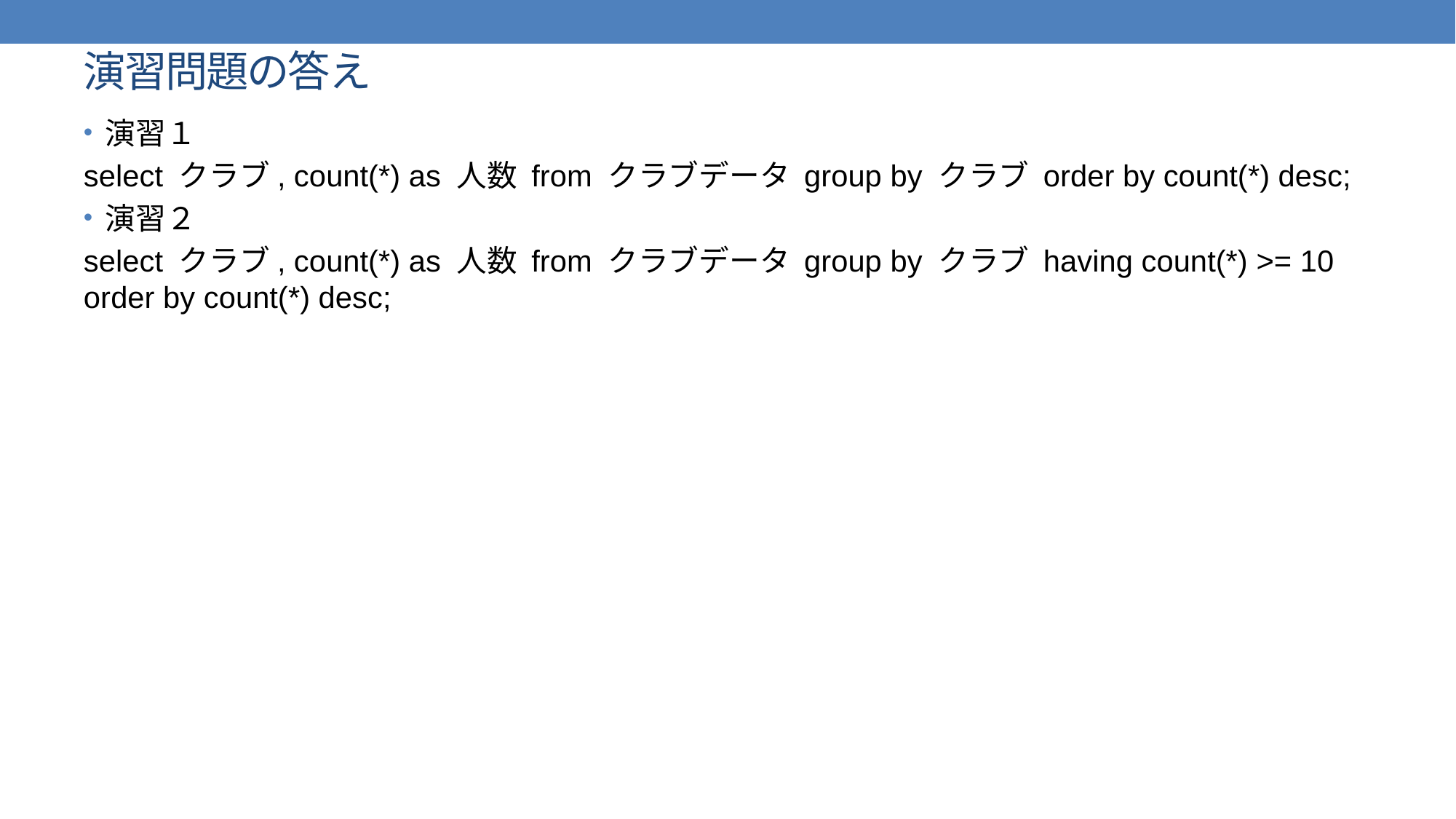

# 演習問題の答え
演習１
select クラブ, count(*) as 人数 from クラブデータ group by クラブ order by count(*) desc;
演習２
select クラブ, count(*) as 人数 from クラブデータ group by クラブ having count(*) >= 10 order by count(*) desc;